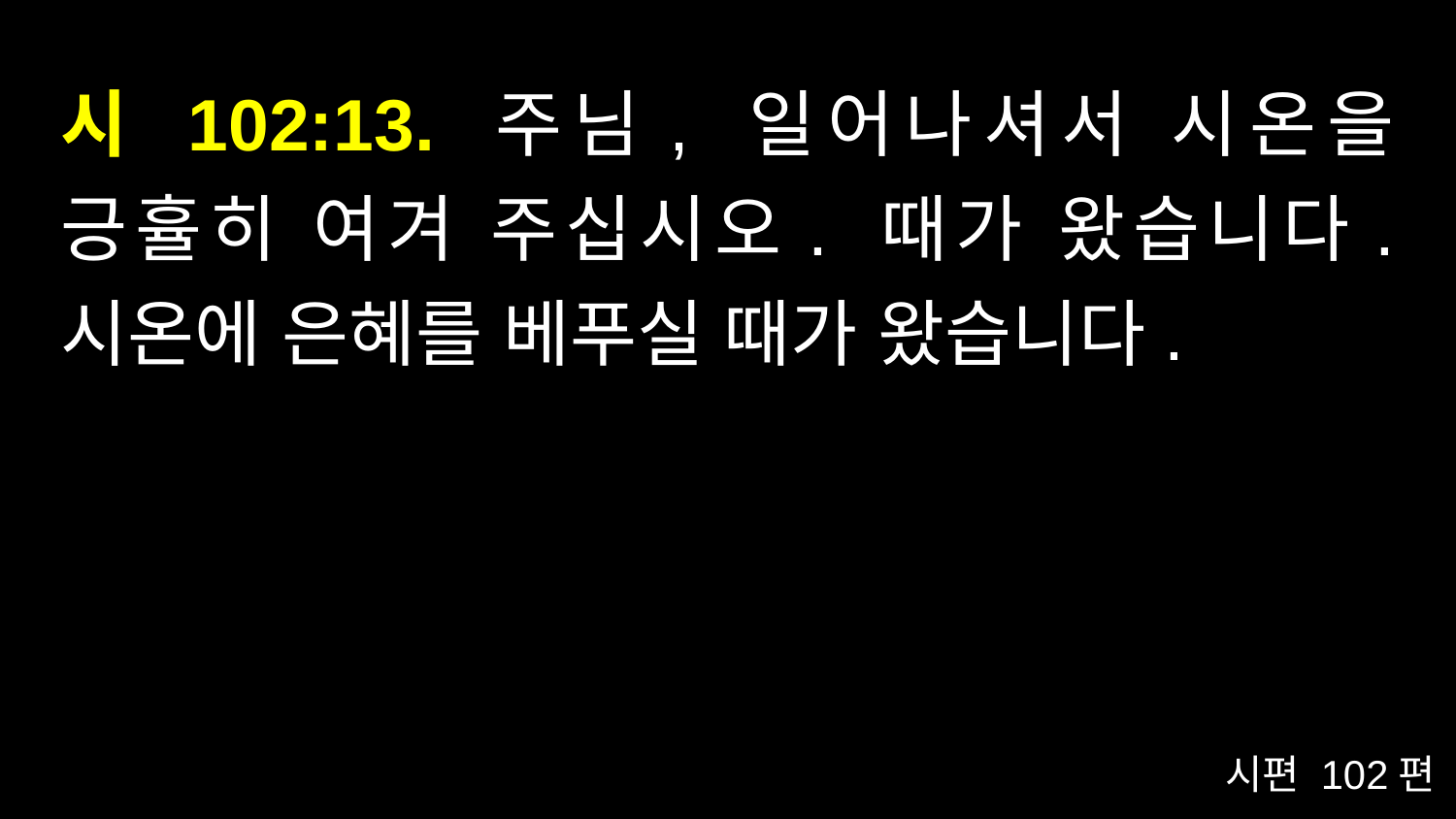

# 시 102:13. 주님, 일어나셔서 시온을 긍휼히 여겨 주십시오. 때가 왔습니다. 시온에 은혜를 베푸실 때가 왔습니다.
시편 102편